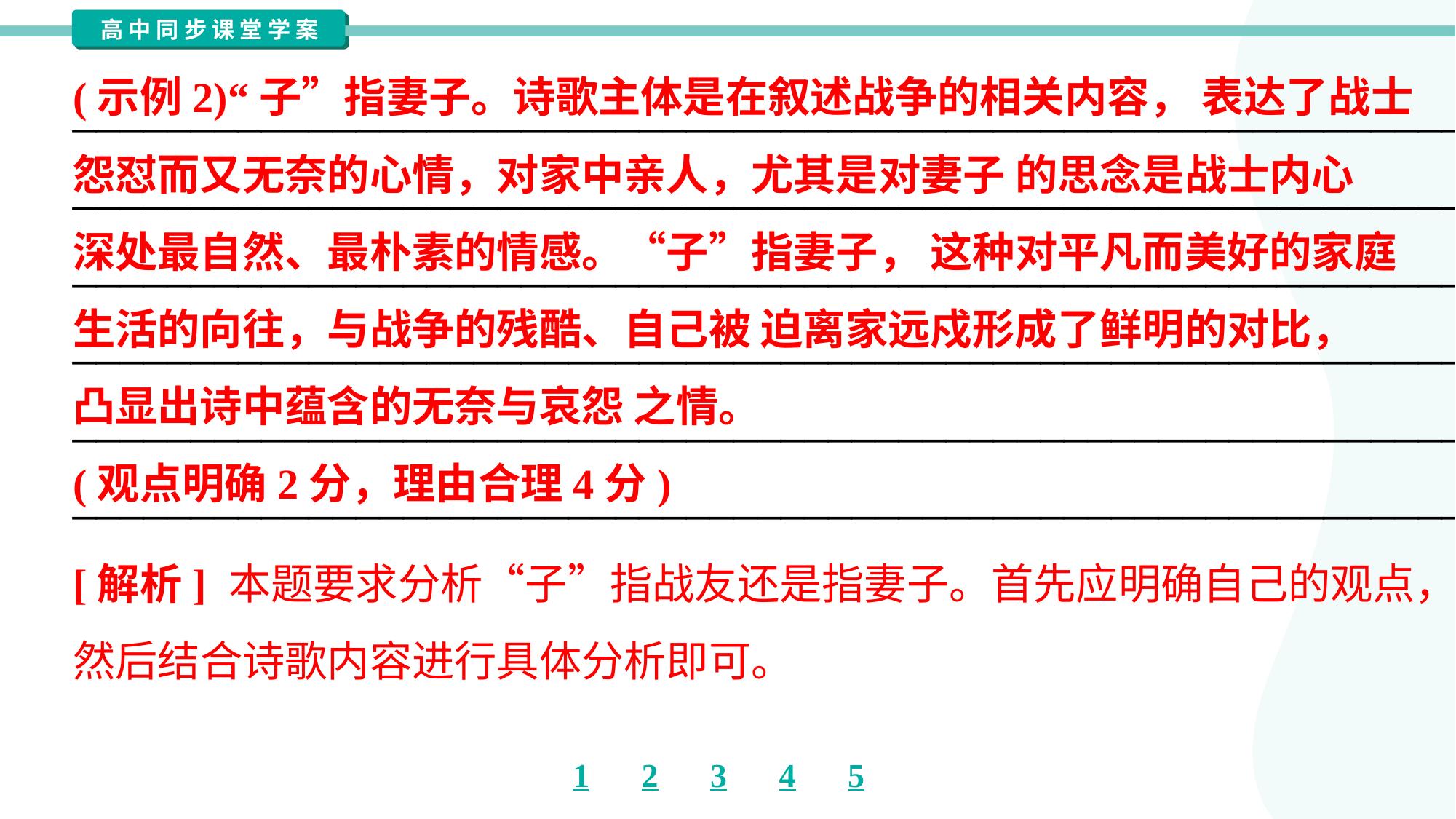

(示例2)“子”指妻子。诗歌主体是在叙述战争的相关内容， 表达了战士
怨怼而又无奈的心情，对家中亲人，尤其是对妻子 的思念是战士内心
深处最自然、最朴素的情感。“子”指妻子， 这种对平凡而美好的家庭
生活的向往，与战争的残酷、自己被 迫离家远戍形成了鲜明的对比，
凸显出诗中蕴含的无奈与哀怨 之情。
(观点明确2分，理由合理4分)

_____________________________________________________________
_____________________________________________________________
_____________________________________________________________
_____________________________________________________________
_____________________________________________________________
_____________________________________________________________
[解析] 本题要求分析“子”指战友还是指妻子。首先应明确自己的观点，
然后结合诗歌内容进行具体分析即可。